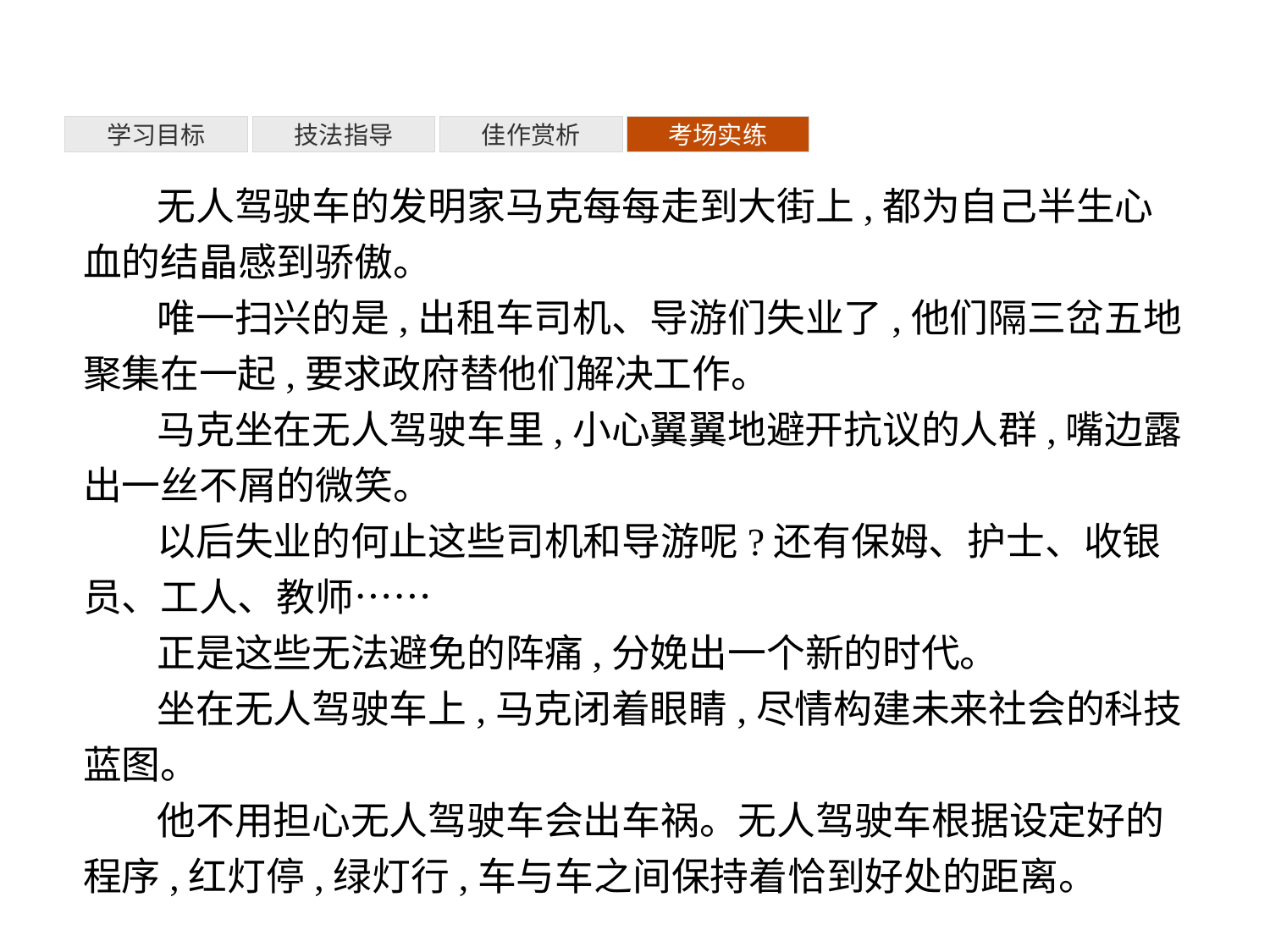

考场实练
佳作赏析
技法指导
学习目标
无人驾驶车的发明家马克每每走到大街上,都为自己半生心血的结晶感到骄傲。
唯一扫兴的是,出租车司机、导游们失业了,他们隔三岔五地聚集在一起,要求政府替他们解决工作。
马克坐在无人驾驶车里,小心翼翼地避开抗议的人群,嘴边露出一丝不屑的微笑。
以后失业的何止这些司机和导游呢?还有保姆、护士、收银员、工人、教师……
正是这些无法避免的阵痛,分娩出一个新的时代。
坐在无人驾驶车上,马克闭着眼睛,尽情构建未来社会的科技蓝图。
他不用担心无人驾驶车会出车祸。无人驾驶车根据设定好的程序,红灯停,绿灯行,车与车之间保持着恰到好处的距离。